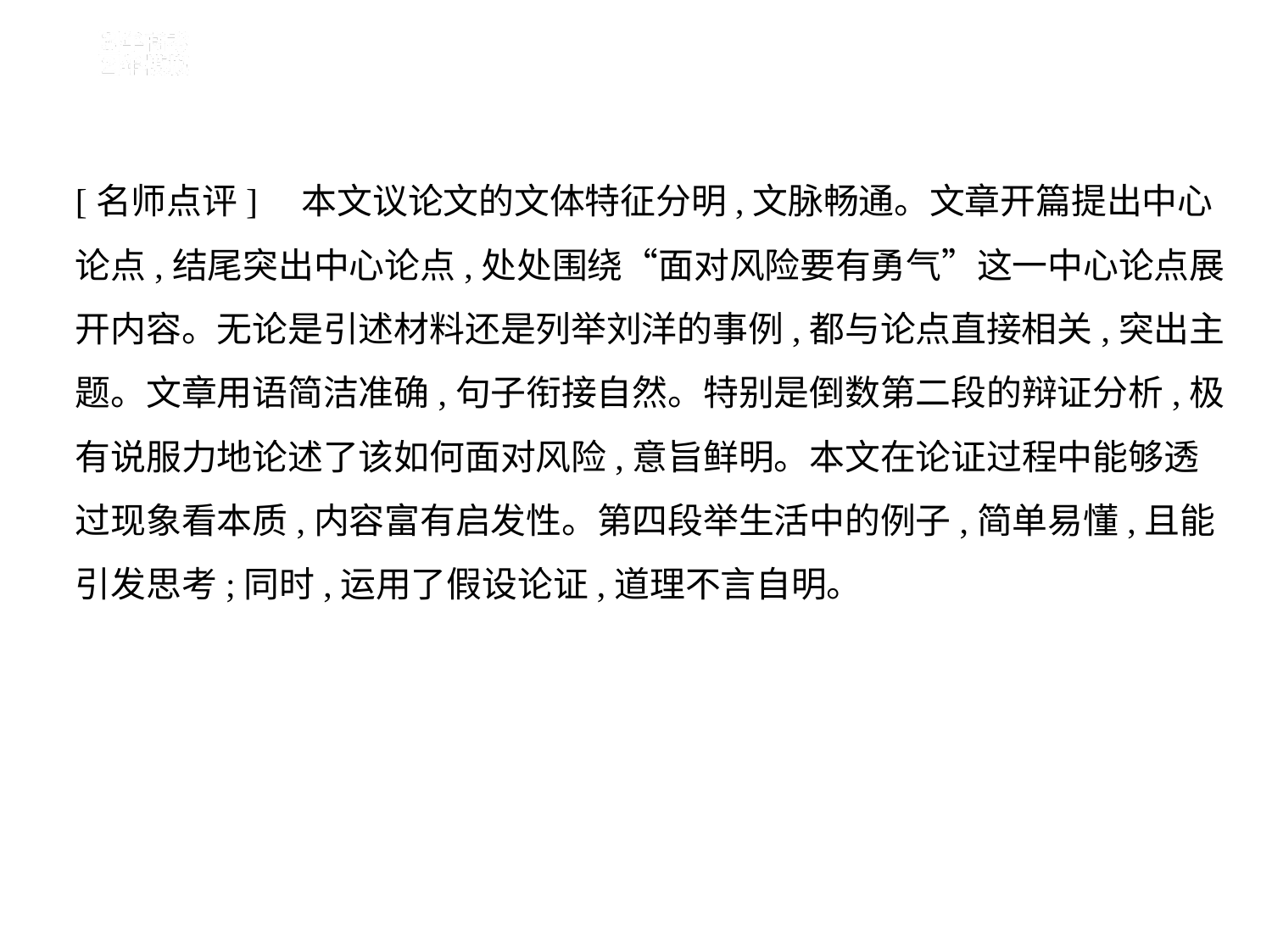

[名师点评]　本文议论文的文体特征分明,文脉畅通。文章开篇提出中心
论点,结尾突出中心论点,处处围绕“面对风险要有勇气”这一中心论点展
开内容。无论是引述材料还是列举刘洋的事例,都与论点直接相关,突出主
题。文章用语简洁准确,句子衔接自然。特别是倒数第二段的辩证分析,极
有说服力地论述了该如何面对风险,意旨鲜明。本文在论证过程中能够透
过现象看本质,内容富有启发性。第四段举生活中的例子,简单易懂,且能
引发思考;同时,运用了假设论证,道理不言自明。